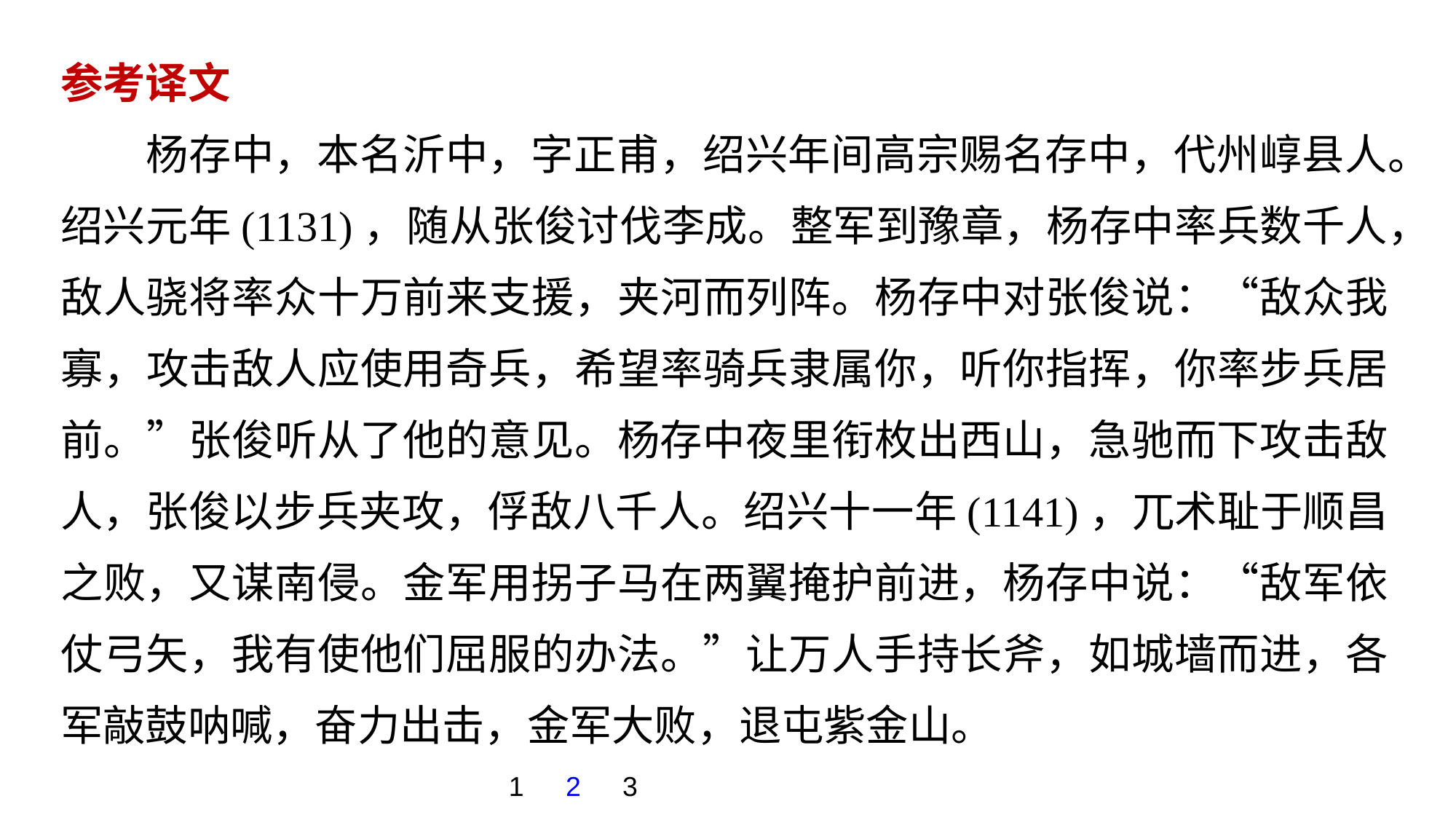

参考译文
杨存中，本名沂中，字正甫，绍兴年间高宗赐名存中，代州崞县人。绍兴元年(1131)，随从张俊讨伐李成。整军到豫章，杨存中率兵数千人，敌人骁将率众十万前来支援，夹河而列阵。杨存中对张俊说：“敌众我寡，攻击敌人应使用奇兵，希望率骑兵隶属你，听你指挥，你率步兵居前。”张俊听从了他的意见。杨存中夜里衔枚出西山，急驰而下攻击敌人，张俊以步兵夹攻，俘敌八千人。绍兴十一年(1141)，兀术耻于顺昌之败，又谋南侵。金军用拐子马在两翼掩护前进，杨存中说：“敌军依仗弓矢，我有使他们屈服的办法。”让万人手持长斧，如城墙而进，各军敲鼓呐喊，奋力出击，金军大败，退屯紫金山。
1
2
3